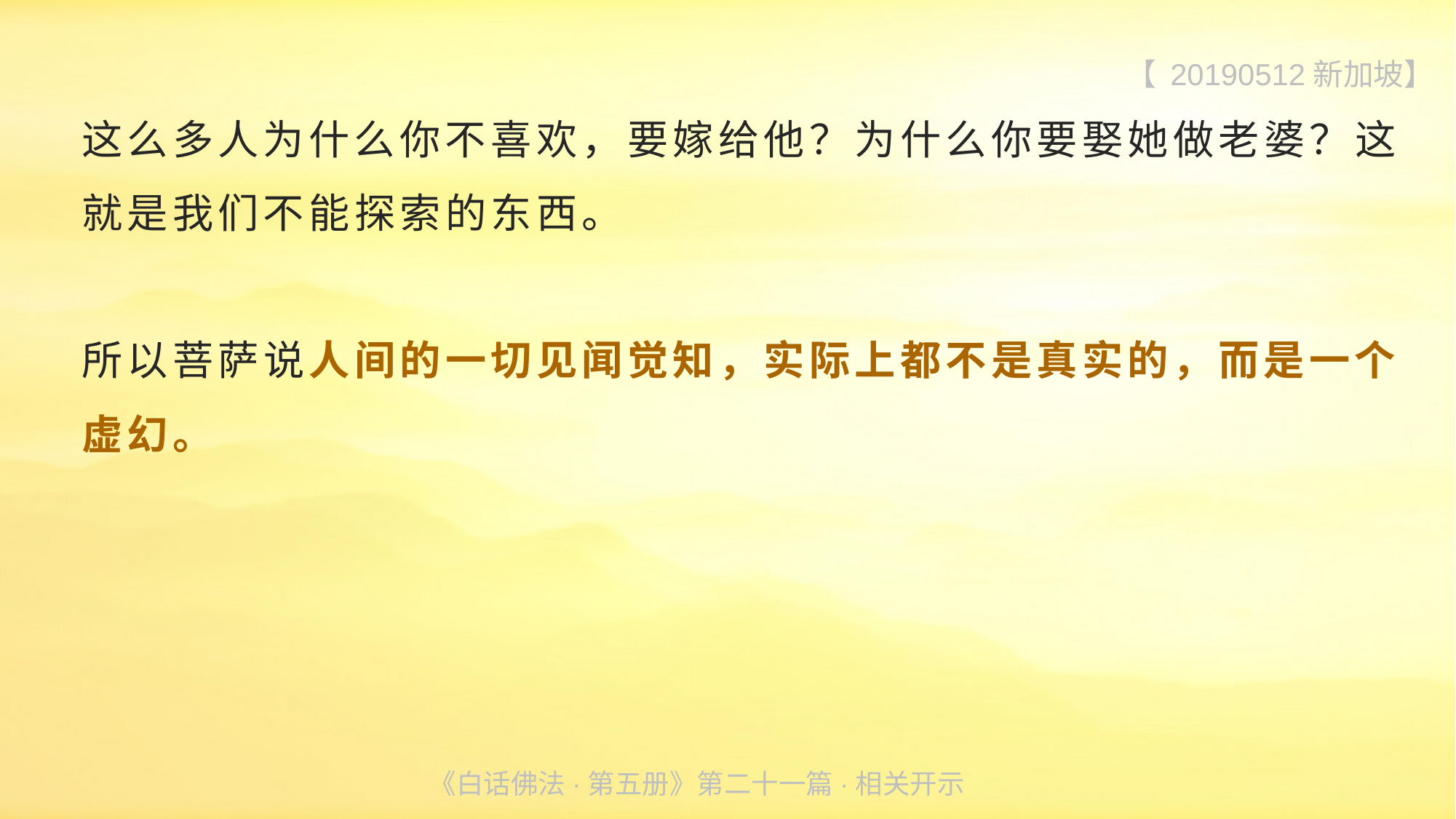

【 20190512新加坡】
这么多人为什么你不喜欢，要嫁给他？为什么你要娶她做老婆？这就是我们不能探索的东西。

所以菩萨说人间的一切见闻觉知，实际上都不是真实的，而是一个虚幻。

《白话佛法·第五册》第二十一篇·相关开示